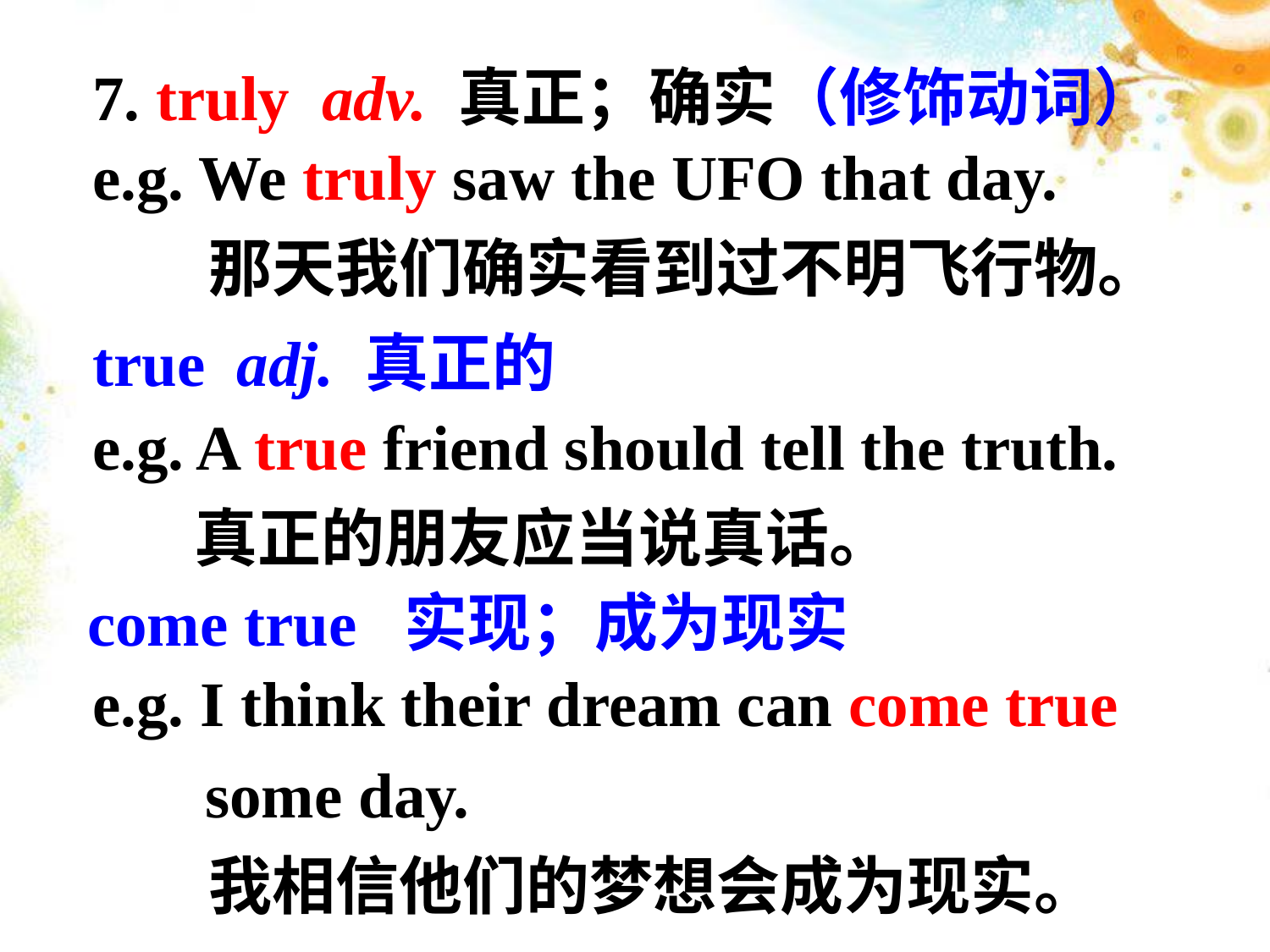

7. truly  adv. 真正；确实（修饰动词）
e.g. We truly saw the UFO that day.
       那天我们确实看到过不明飞行物。
true  adj. 真正的
e.g. A true friend should tell the truth.
      真正的朋友应当说真话。
come true  实现；成为现实
e.g. I think their dream can come true some day.
       我相信他们的梦想会成为现实。